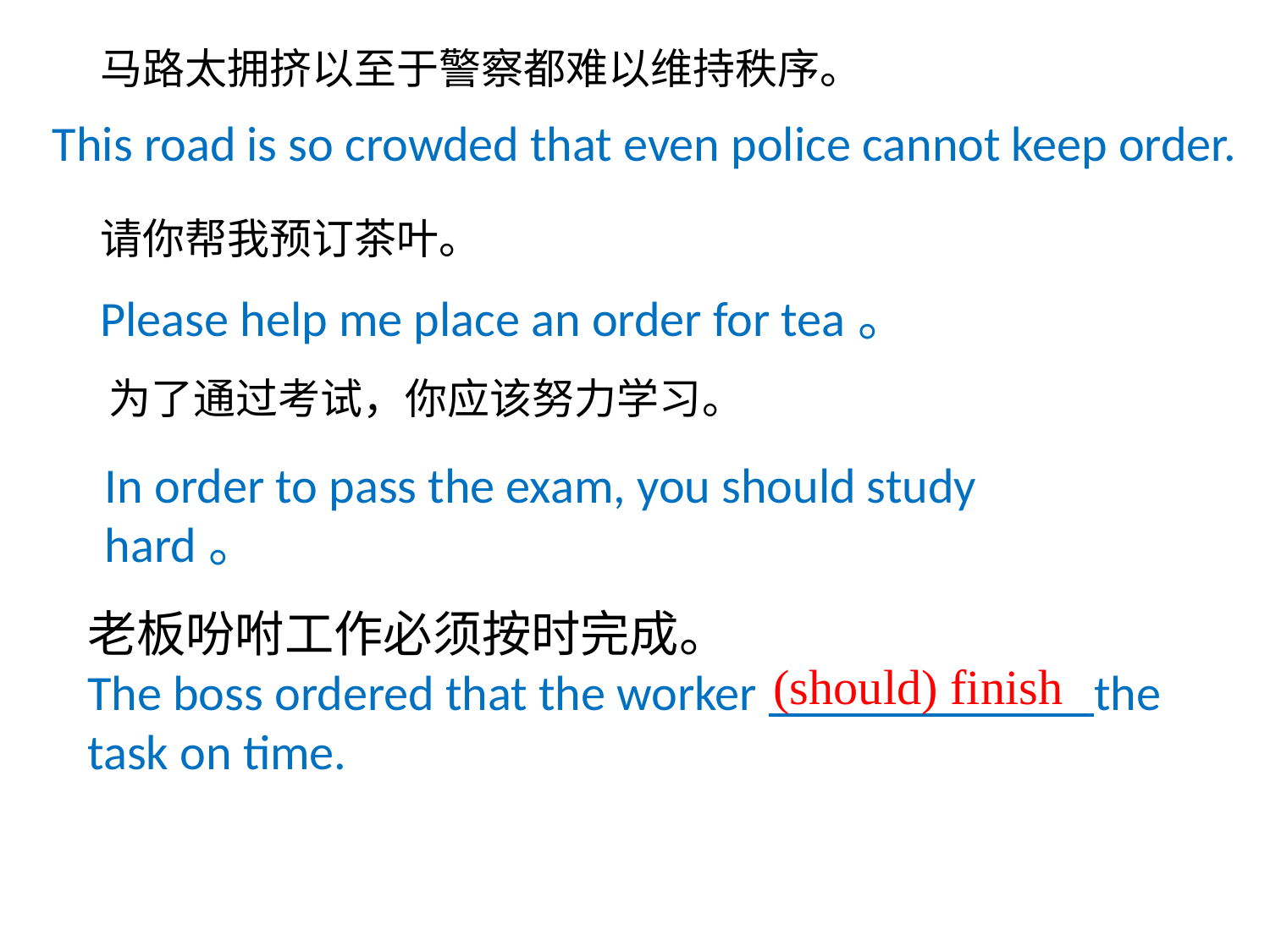

马路太拥挤以至于警察都难以维持秩序。
This road is so crowded that even police cannot keep order.
请你帮我预订茶叶。
Please help me place an order for tea。
为了通过考试，你应该努力学习。
In order to pass the exam, you should study hard。
老板吩咐工作必须按时完成。
The boss ordered that the worker                              the task on time.

(should) finish